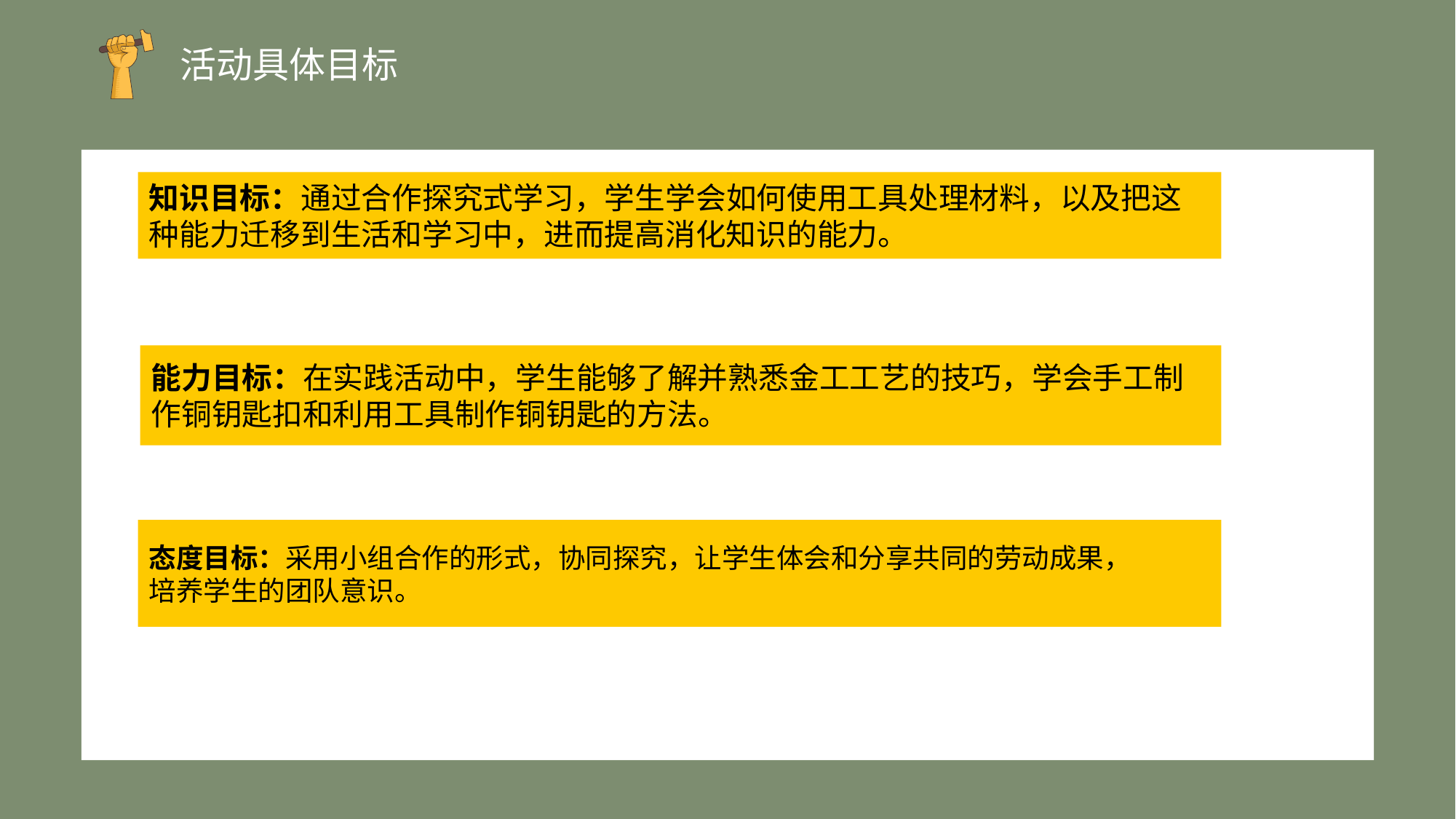

活动具体目标

知识目标：通过合作探究式学习，学生学会如何使用工具处理材料，以及把这种能力迁移到生活和学习中，进而提高消化知识的能力。
能力目标：在实践活动中，学生能够了解并熟悉金工工艺的技巧，学会手工制作铜钥匙扣和利用工具制作铜钥匙的方法。
态度目标：采用小组合作的形式，协同探究，让学生体会和分享共同的劳动成果，
培养学生的团队意识。